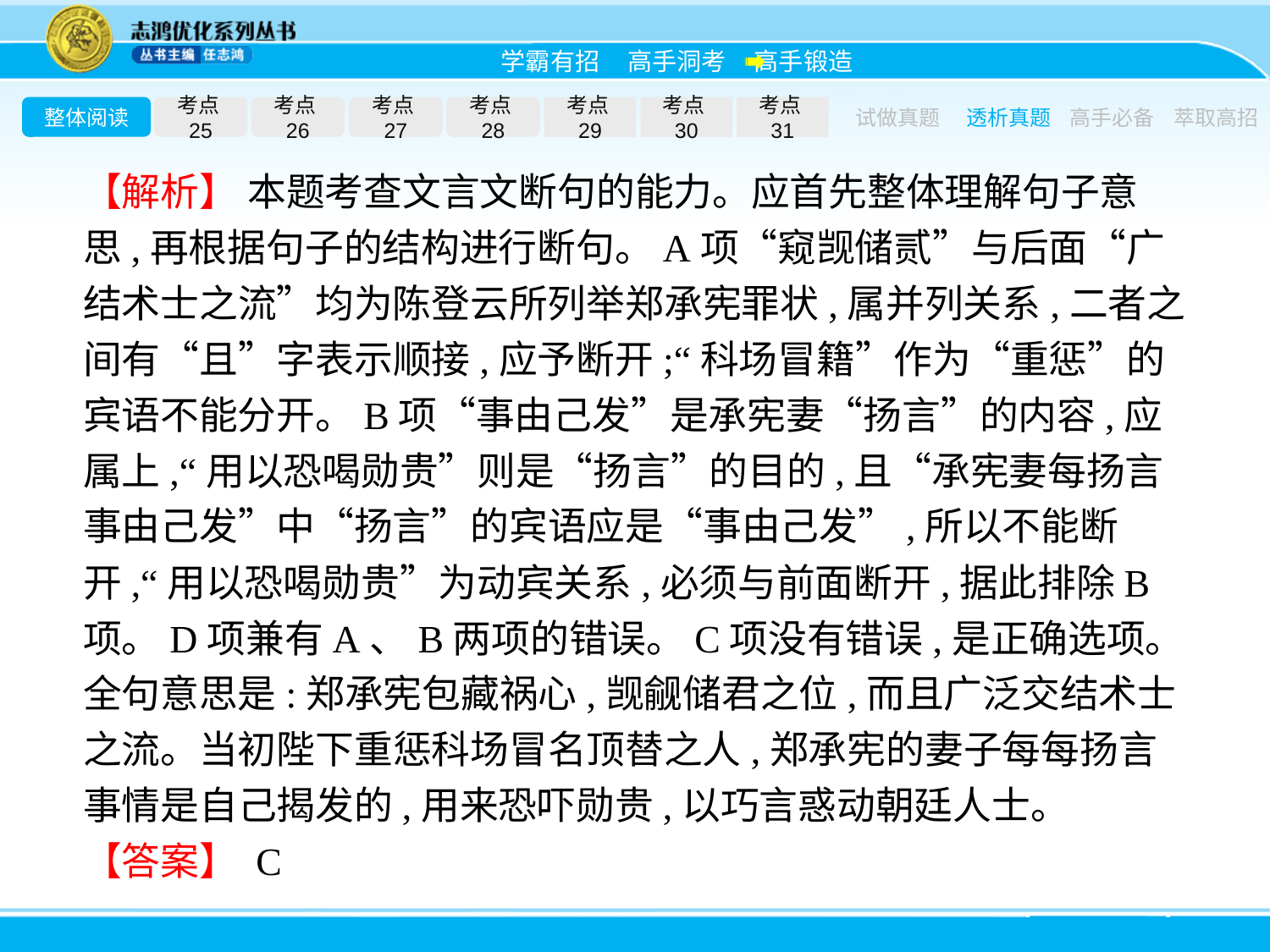

整体阅读
考点25
考点26
考点27
考点28
考点29
考点30
考点31
试做真题
透析真题
高手必备
萃取高招
【解析】 本题考查文言文断句的能力。应首先整体理解句子意思,再根据句子的结构进行断句。A项“窥觊储贰”与后面“广结术士之流”均为陈登云所列举郑承宪罪状,属并列关系,二者之间有“且”字表示顺接,应予断开;“科场冒籍”作为“重惩”的宾语不能分开。B项“事由己发”是承宪妻“扬言”的内容,应属上,“用以恐喝勋贵”则是“扬言”的目的,且“承宪妻每扬言事由己发”中“扬言”的宾语应是“事由己发”,所以不能断开,“用以恐喝勋贵”为动宾关系,必须与前面断开,据此排除B项。D项兼有A、B两项的错误。C项没有错误,是正确选项。全句意思是:郑承宪包藏祸心,觊觎储君之位,而且广泛交结术士之流。当初陛下重惩科场冒名顶替之人,郑承宪的妻子每每扬言事情是自己揭发的,用来恐吓勋贵,以巧言惑动朝廷人士。
【答案】 C